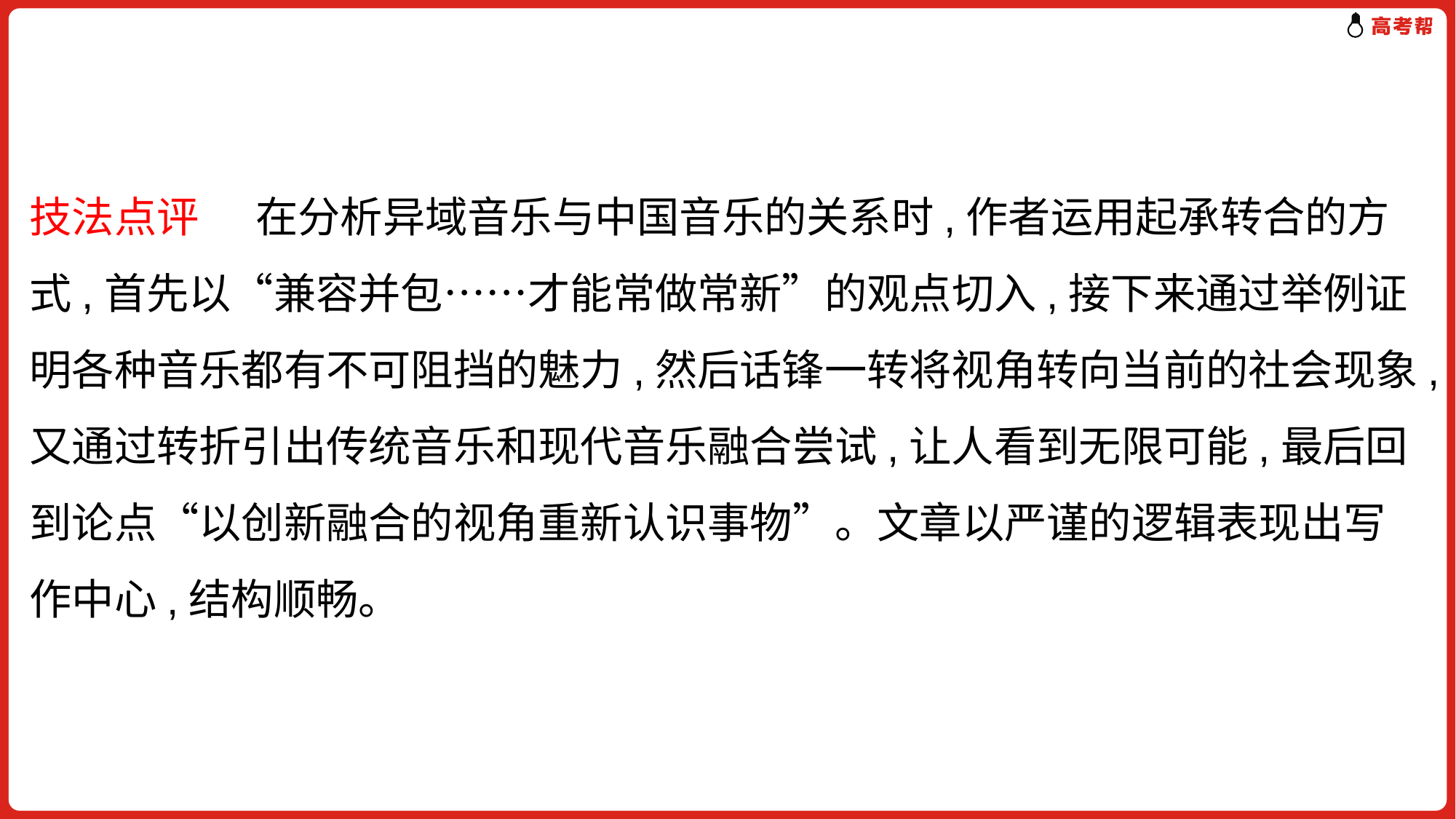

技法点评      在分析异域音乐与中国音乐的关系时,作者运用起承转合的方式,首先以“兼容并包……才能常做常新”的观点切入,接下来通过举例证明各种音乐都有不可阻挡的魅力,然后话锋一转将视角转向当前的社会现象,又通过转折引出传统音乐和现代音乐融合尝试,让人看到无限可能,最后回到论点“以创新融合的视角重新认识事物”。文章以严谨的逻辑表现出写作中心,结构顺畅。